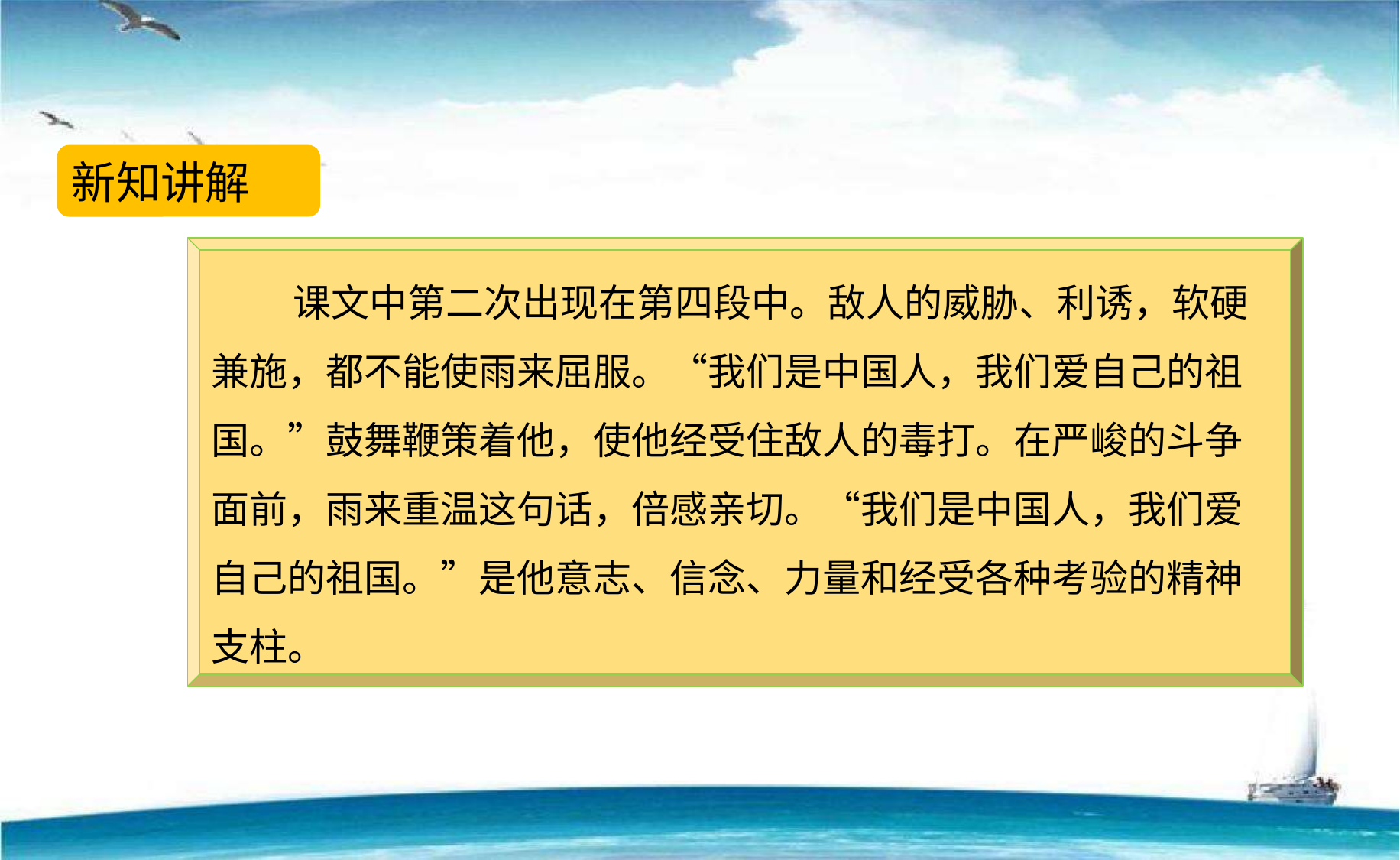

新知讲解
    课文中第二次出现在第四段中。敌人的威胁、利诱，软硬兼施，都不能使雨来屈服。“我们是中国人，我们爱自己的祖国。”鼓舞鞭策着他，使他经受住敌人的毒打。在严峻的斗争面前，雨来重温这句话，倍感亲切。“我们是中国人，我们爱自己的祖国。”是他意志、信念、力量和经受各种考验的精神支柱。